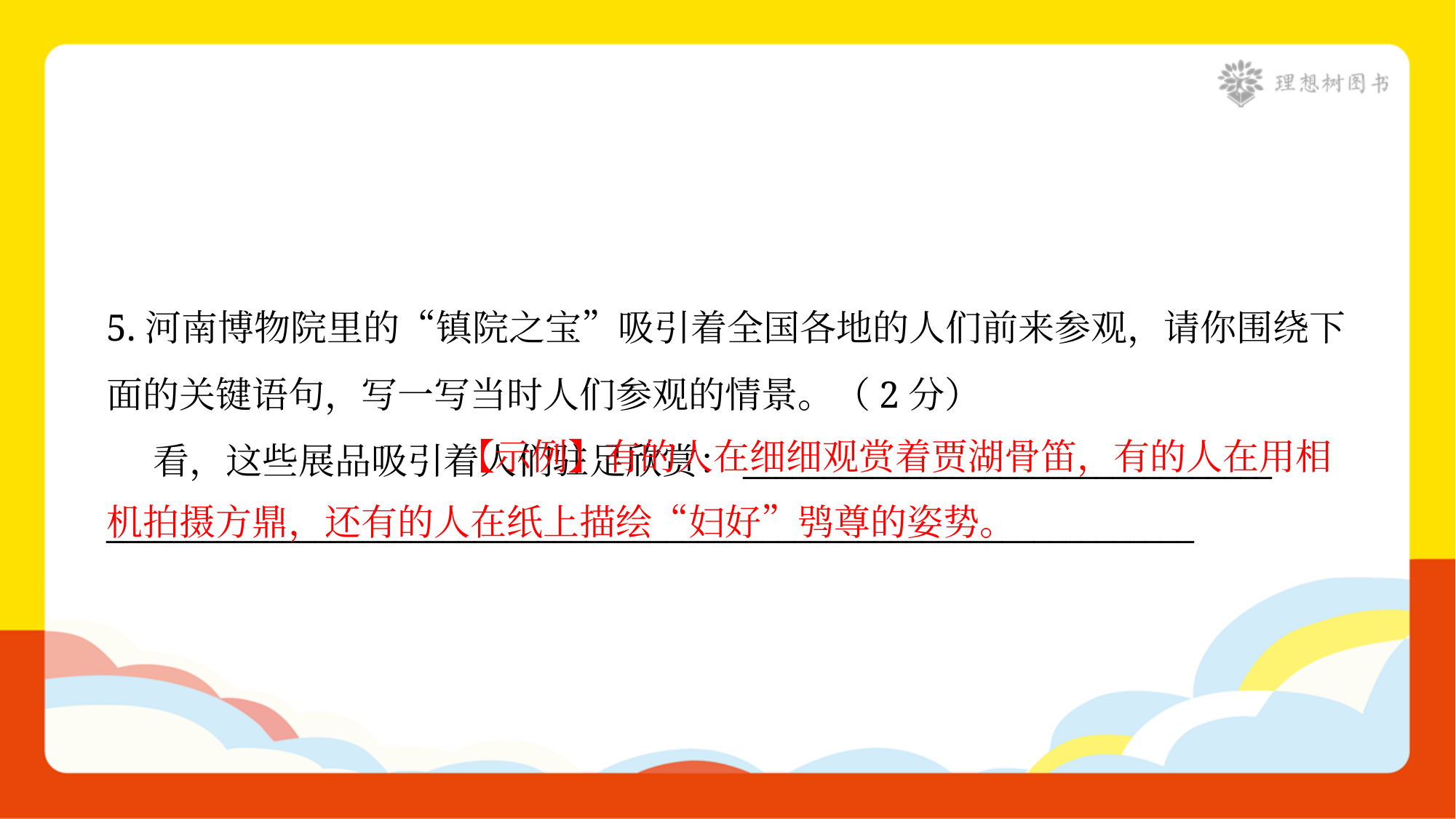

5.河南博物院里的“镇院之宝”吸引着全国各地的人们前来参观，请你围绕下
面的关键语句，写一写当时人们参观的情景。（2分）
    看，这些展品吸引着人们驻足欣赏：_________________________________
____________________________________________________________________
                                     【示例】有的人在细细观赏着贾湖骨笛，有的人在用相机拍摄方鼎，还有的人在纸上描绘“妇好”鸮尊的姿势。